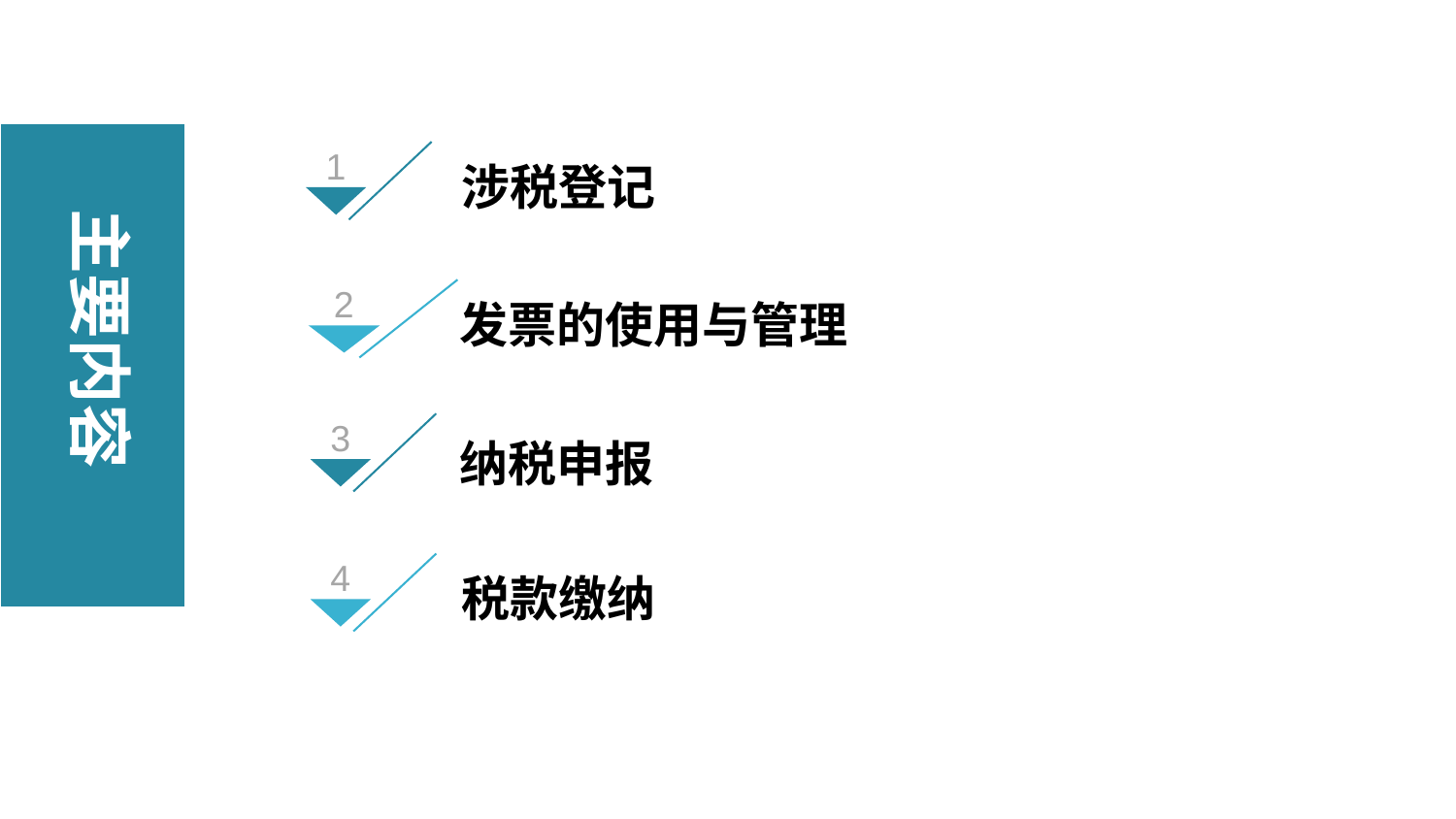

主要内容
1

涉税登记
2

发票的使用与管理
3

纳税申报
4

税款缴纳